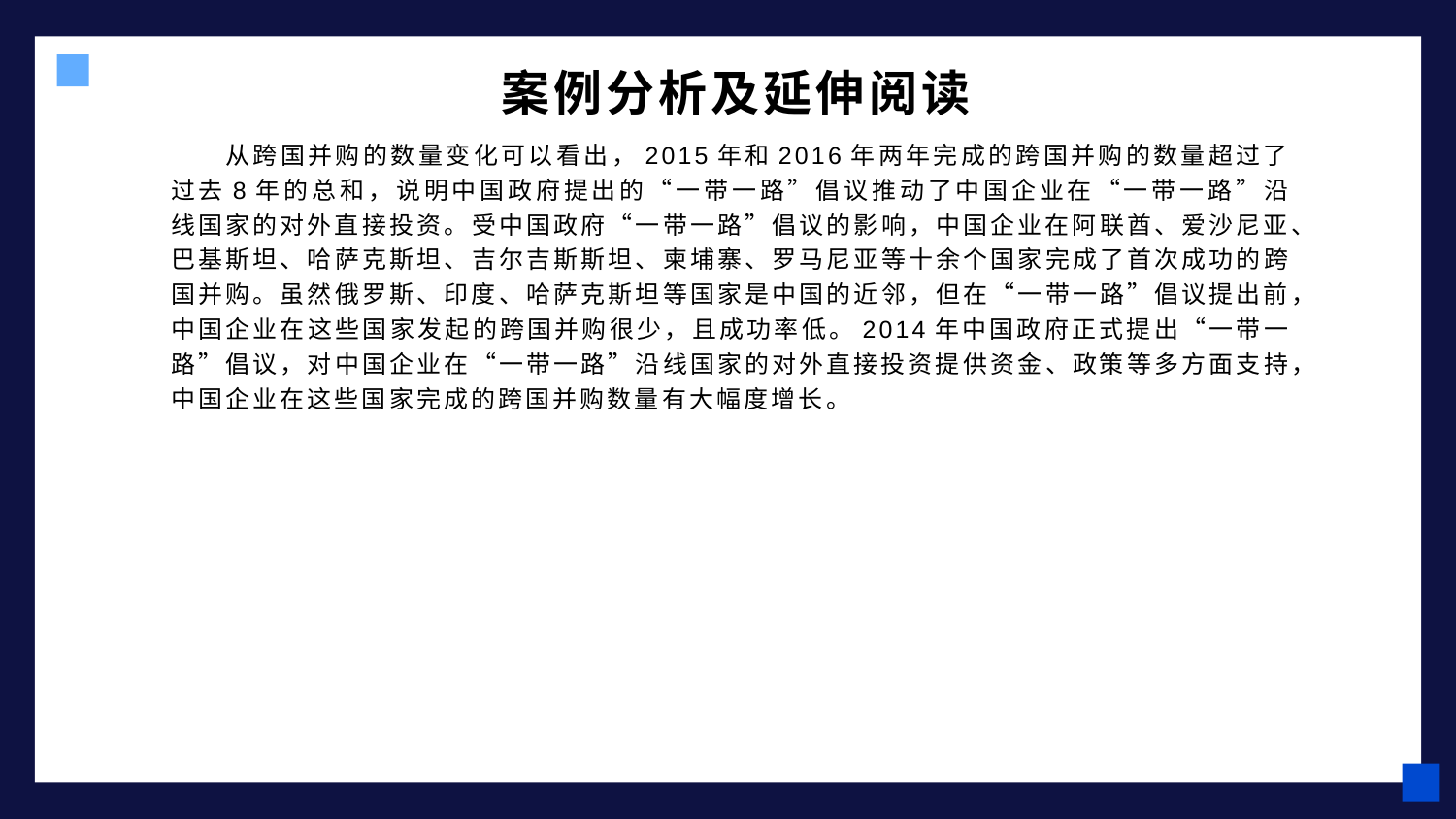

# 案例分析及延伸阅读
从跨国并购的数量变化可以看出，2015年和2016年两年完成的跨国并购的数量超过了过去8年的总和，说明中国政府提出的“一带一路”倡议推动了中国企业在“一带一路”沿线国家的对外直接投资。受中国政府“一带一路”倡议的影响，中国企业在阿联酋、爱沙尼亚、巴基斯坦、哈萨克斯坦、吉尔吉斯斯坦、柬埔寨、罗马尼亚等十余个国家完成了首次成功的跨国并购。虽然俄罗斯、印度、哈萨克斯坦等国家是中国的近邻，但在“一带一路”倡议提出前，中国企业在这些国家发起的跨国并购很少，且成功率低。2014年中国政府正式提出“一带一路”倡议，对中国企业在“一带一路”沿线国家的对外直接投资提供资金、政策等多方面支持，中国企业在这些国家完成的跨国并购数量有大幅度增长。